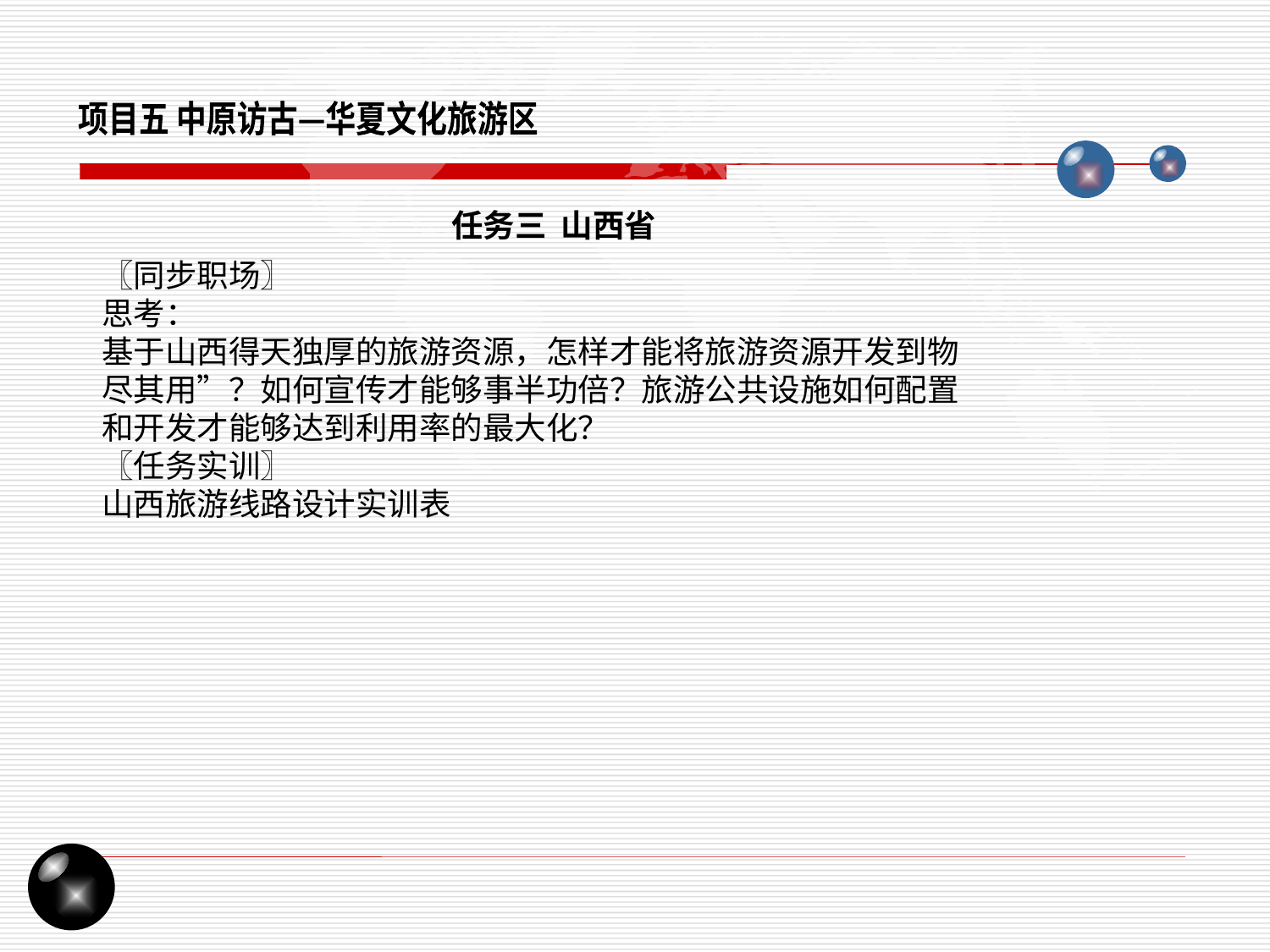

项目五 中原访古—华夏文化旅游区
任务三  山西省

〖同步职场〗思考：基于山西得天独厚的旅游资源，怎样才能将旅游资源开发到物尽其用”？如何宣传才能够事半功倍？旅游公共设施如何配置和开发才能够达到利用率的最大化？ 〖任务实训〗山西旅游线路设计实训表